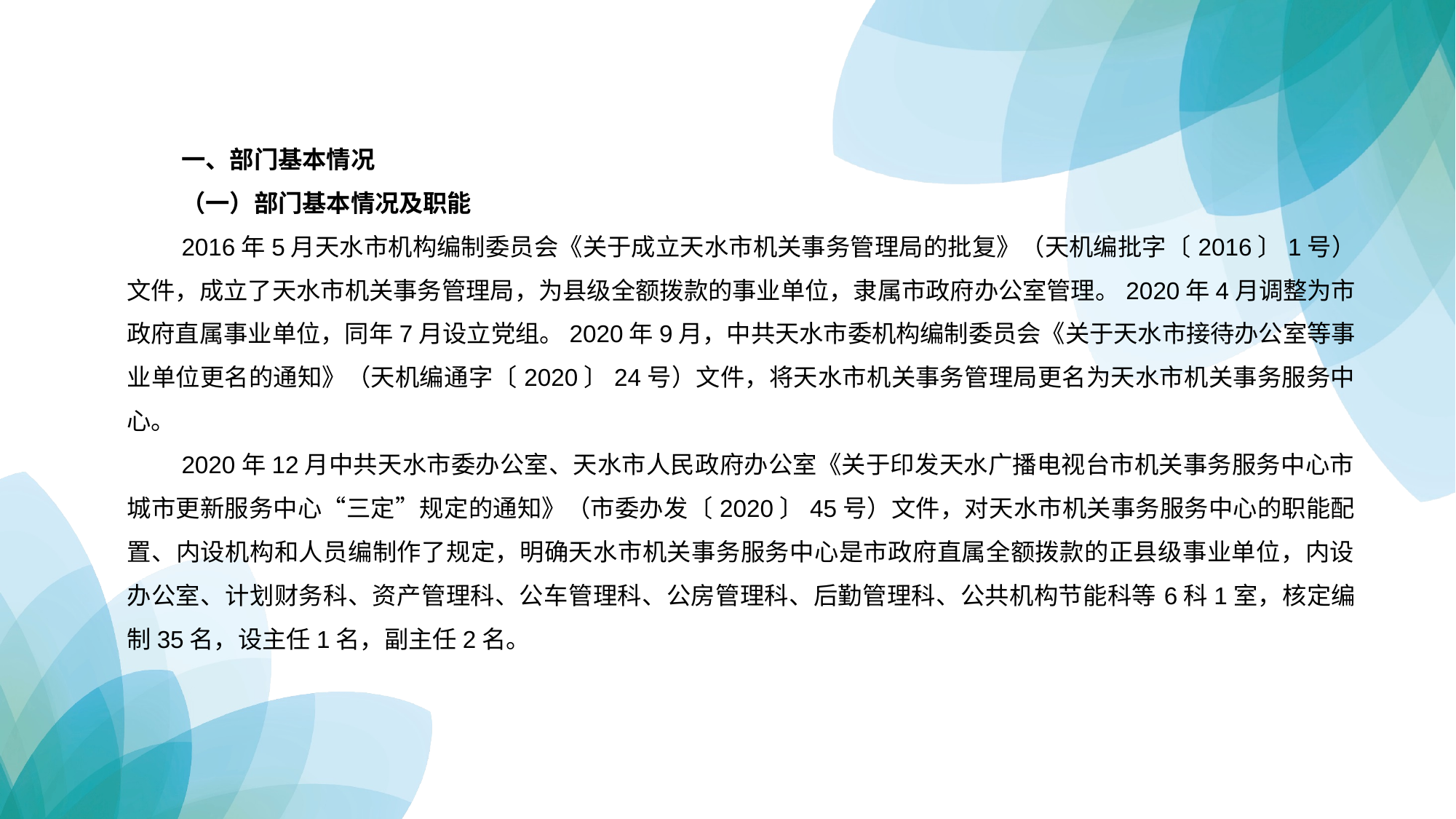

一、部门基本情况
（一）部门基本情况及职能
2016年5月天水市机构编制委员会《关于成立天水市机关事务管理局的批复》（天机编批字〔2016〕1号）文件，成立了天水市机关事务管理局，为县级全额拨款的事业单位，隶属市政府办公室管理。2020年4月调整为市政府直属事业单位，同年7月设立党组。2020年9月，中共天水市委机构编制委员会《关于天水市接待办公室等事业单位更名的通知》（天机编通字〔2020〕24号）文件，将天水市机关事务管理局更名为天水市机关事务服务中心。
2020年12月中共天水市委办公室、天水市人民政府办公室《关于印发天水广播电视台市机关事务服务中心市城市更新服务中心“三定”规定的通知》（市委办发〔2020〕45号）文件，对天水市机关事务服务中心的职能配置、内设机构和人员编制作了规定，明确天水市机关事务服务中心是市政府直属全额拨款的正县级事业单位，内设办公室、计划财务科、资产管理科、公车管理科、公房管理科、后勤管理科、公共机构节能科等6科1室，核定编制35名，设主任1名，副主任2名。